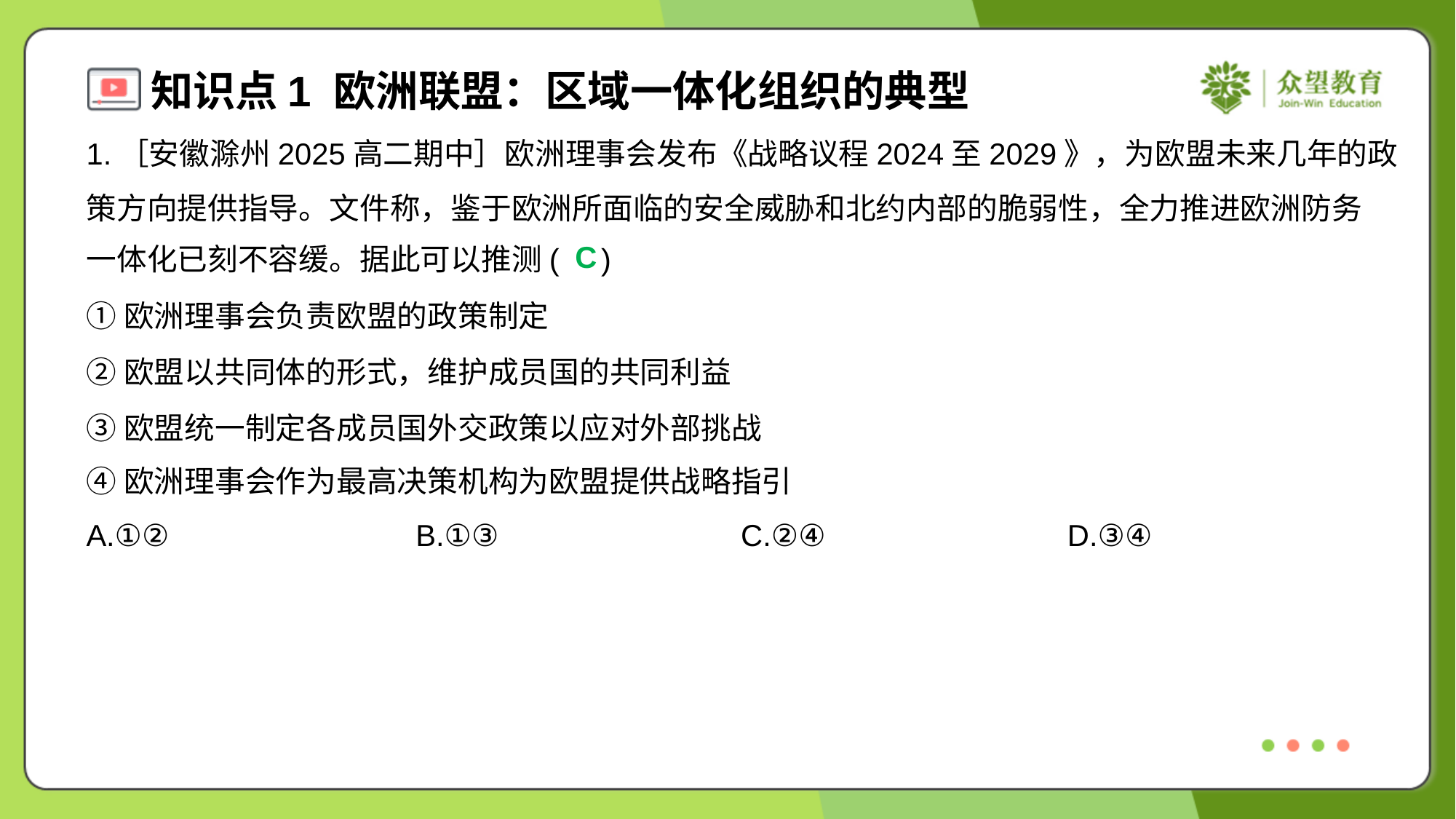

1.［安徽滁州2025高二期中］欧洲理事会发布《战略议程2024至2029》，为欧盟未来几年的政
策方向提供指导。文件称，鉴于欧洲所面临的安全威胁和北约内部的脆弱性，全力推进欧洲防务
一体化已刻不容缓。据此可以推测(     )
C
①欧洲理事会负责欧盟的政策制定
②欧盟以共同体的形式，维护成员国的共同利益
③欧盟统一制定各成员国外交政策以应对外部挑战
④欧洲理事会作为最高决策机构为欧盟提供战略指引
A.①②	B.①③	C.②④	D.③④